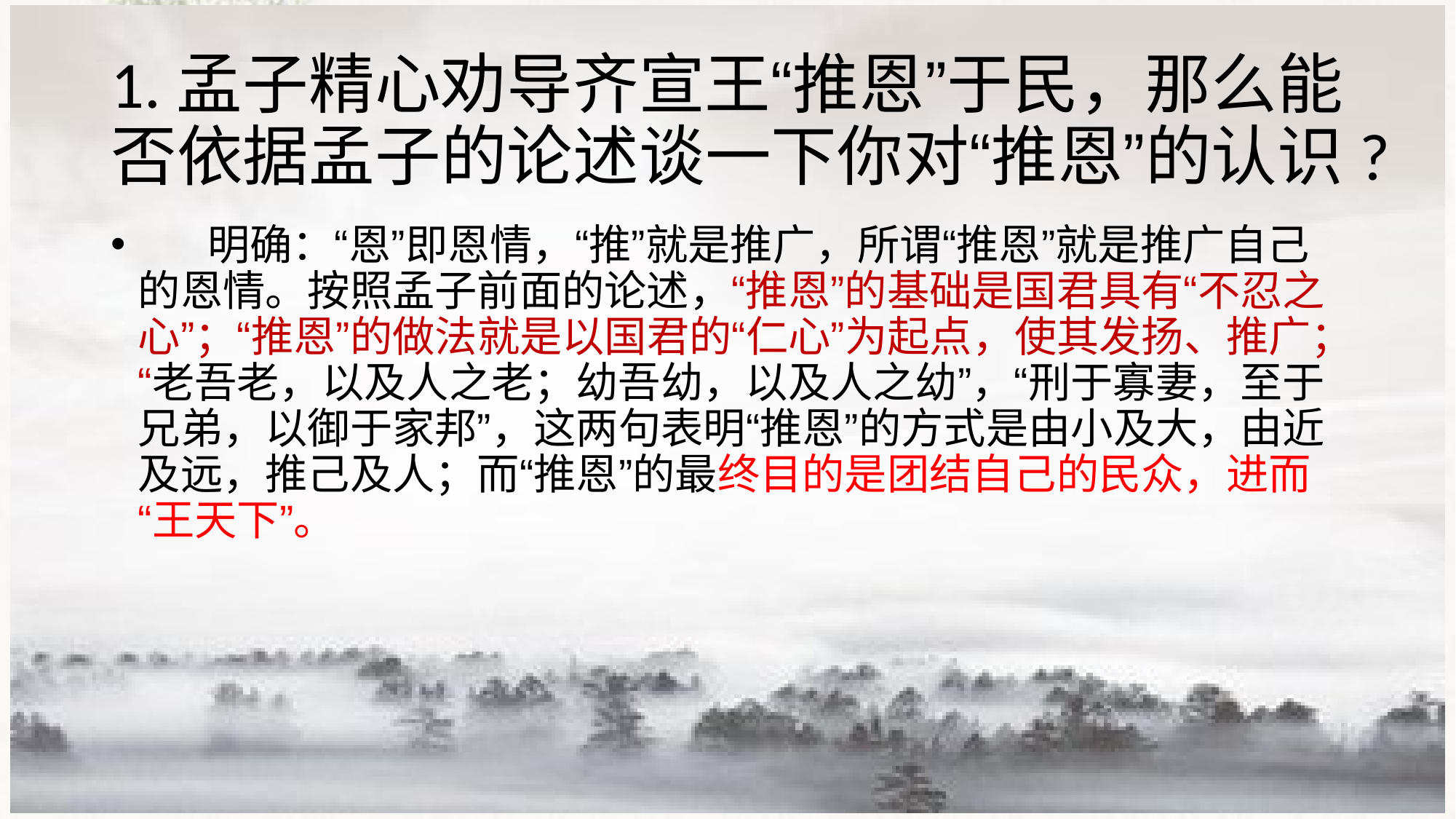

# 1.孟子精心劝导齐宣王“推恩”于民，那么能否依据孟子的论述谈一下你对“推恩”的认识?
     明确：“恩”即恩情，“推”就是推广，所谓“推恩”就是推广自己的恩情。按照孟子前面的论述，“推恩”的基础是国君具有“不忍之心”；“推恩”的做法就是以国君的“仁心”为起点，使其发扬、推广；“老吾老，以及人之老；幼吾幼，以及人之幼”，“刑于寡妻，至于兄弟，以御于家邦”，这两句表明“推恩”的方式是由小及大，由近及远，推己及人；而“推恩”的最终目的是团结自己的民众，进而“王天下”。